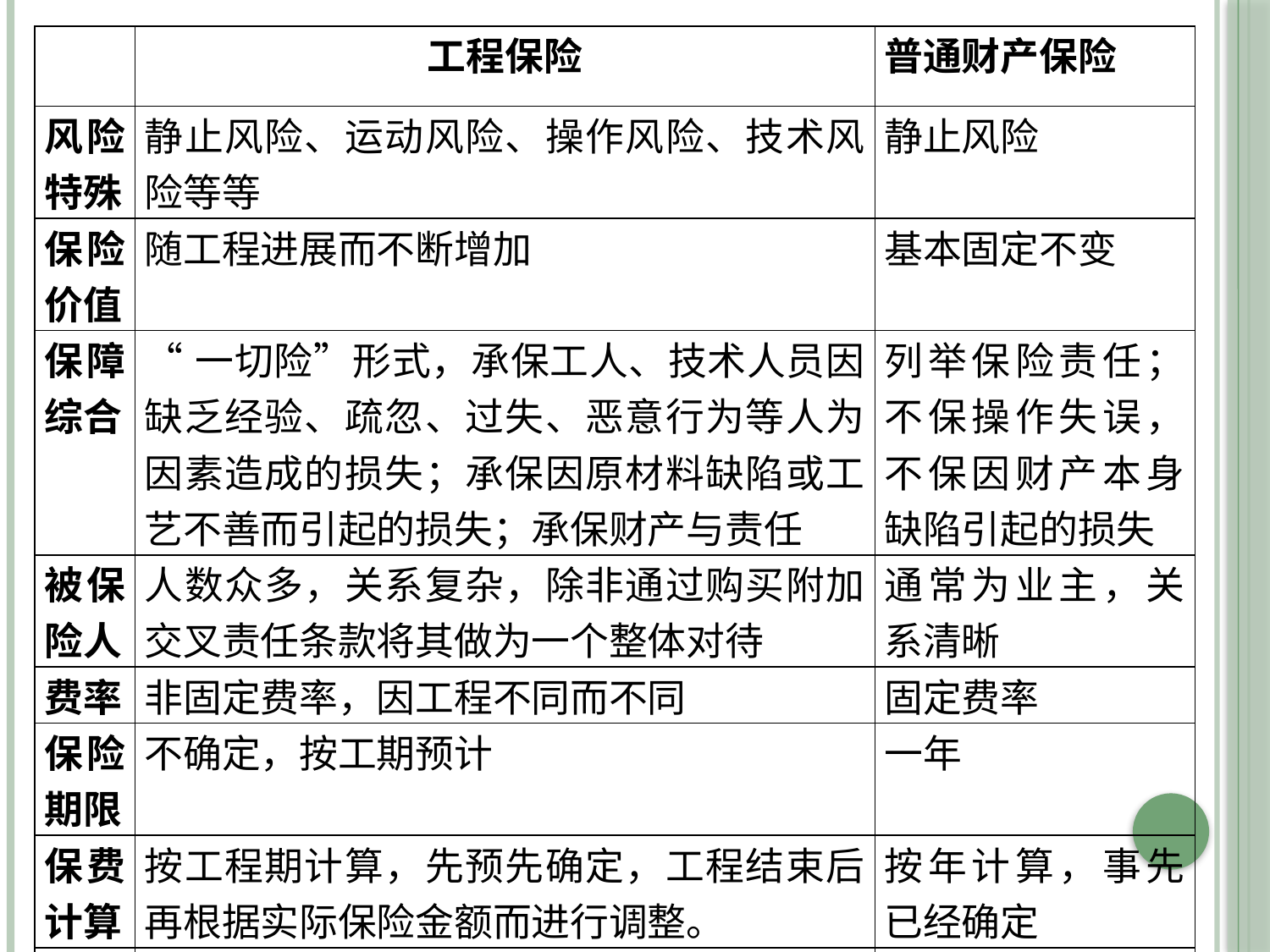

|  | 工程保险 | 普通财产保险 |
| --- | --- | --- |
| 风险特殊 | 静止风险、运动风险、操作风险、技术风险等等 | 静止风险 |
| 保险价值 | 随工程进展而不断增加 | 基本固定不变 |
| 保障综合 | “一切险”形式，承保工人、技术人员因缺乏经验、疏忽、过失、恶意行为等人为因素造成的损失；承保因原材料缺陷或工艺不善而引起的损失；承保财产与责任 | 列举保险责任；不保操作失误，不保因财产本身缺陷引起的损失 |
| 被保险人 | 人数众多，关系复杂，除非通过购买附加交叉责任条款将其做为一个整体对待 | 通常为业主，关系清晰 |
| 费率 | 非固定费率，因工程不同而不同 | 固定费率 |
| 保险期限 | 不确定，按工期预计 | 一年 |
| 保费计算 | 按工程期计算，先预先确定，工程结束后再根据实际保险金额而进行调整。 | 按年计算，事先已经确定 |
| 续保 | 不能续保，在工程完毕交付使用后结束 | 可每年续保 |